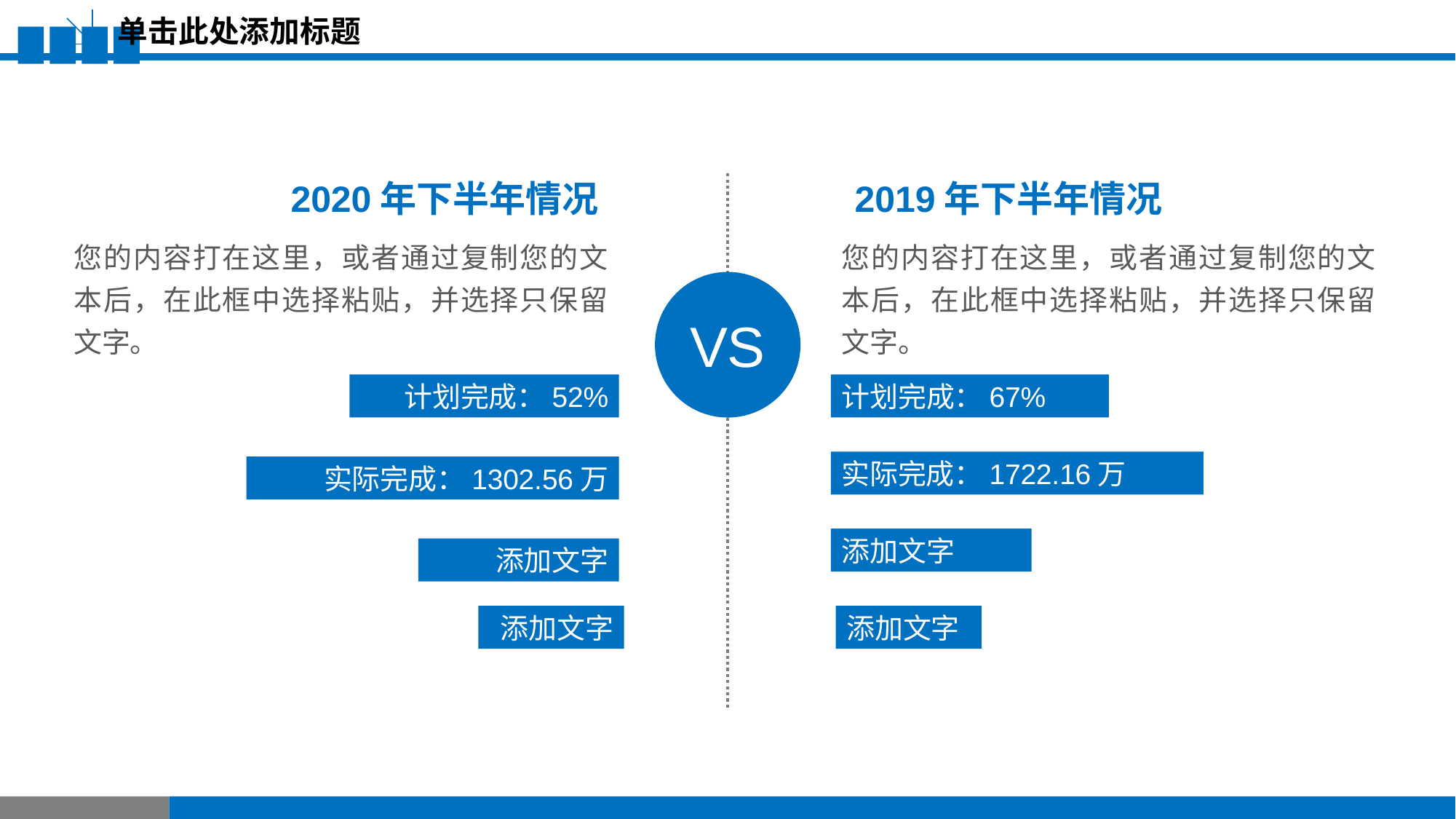

单击此处添加标题
2020年下半年情况
您的内容打在这里，或者通过复制您的文本后，在此框中选择粘贴，并选择只保留文字。
2019年下半年情况
您的内容打在这里，或者通过复制您的文本后，在此框中选择粘贴，并选择只保留文字。
VS
计划完成：52%
计划完成：67%
实际完成：1722.16万
实际完成：1302.56万
添加文字
添加文字
添加文字
添加文字